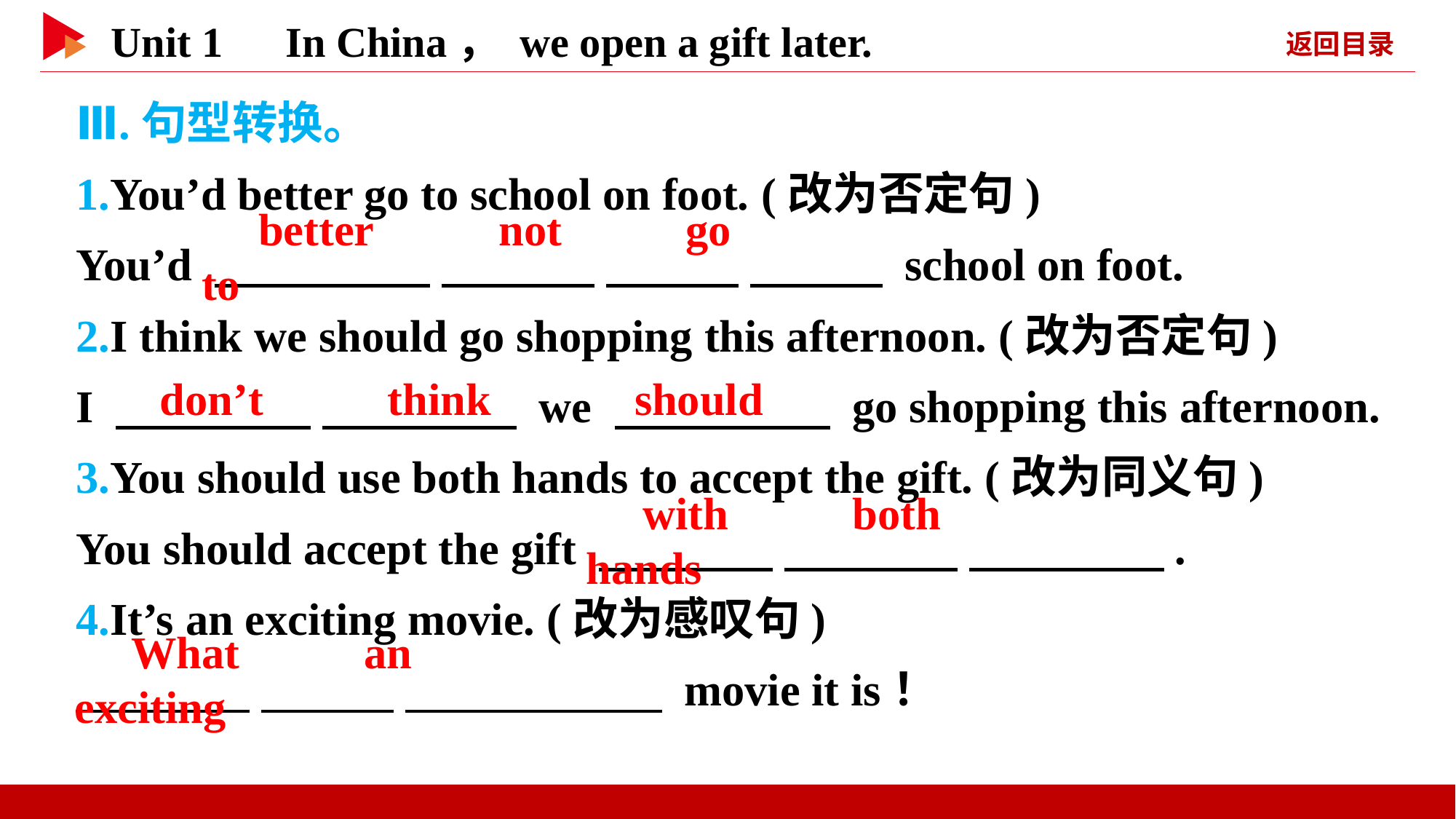

Ⅲ.句型转换。
1.You’d better go to school on foot. (改为否定句)
You’d 　            　 　      　 　    　 　    　 school on foot.
2.I think we should go shopping this afternoon. (改为否定句)
I 　          　 　          　 we 　            　 go shopping this afternoon.
3.You should use both hands to accept the gift. (改为同义句)
You should accept the gift 　        　 　        　 　          　.
4.It’s an exciting movie. (改为感叹句)
　        　 　    　 　                　 movie it is！
　better　 　not　 　go　 　to
　don’t　 　think
　should
　with　 　both　 　hands
　What　 　an　 　exciting